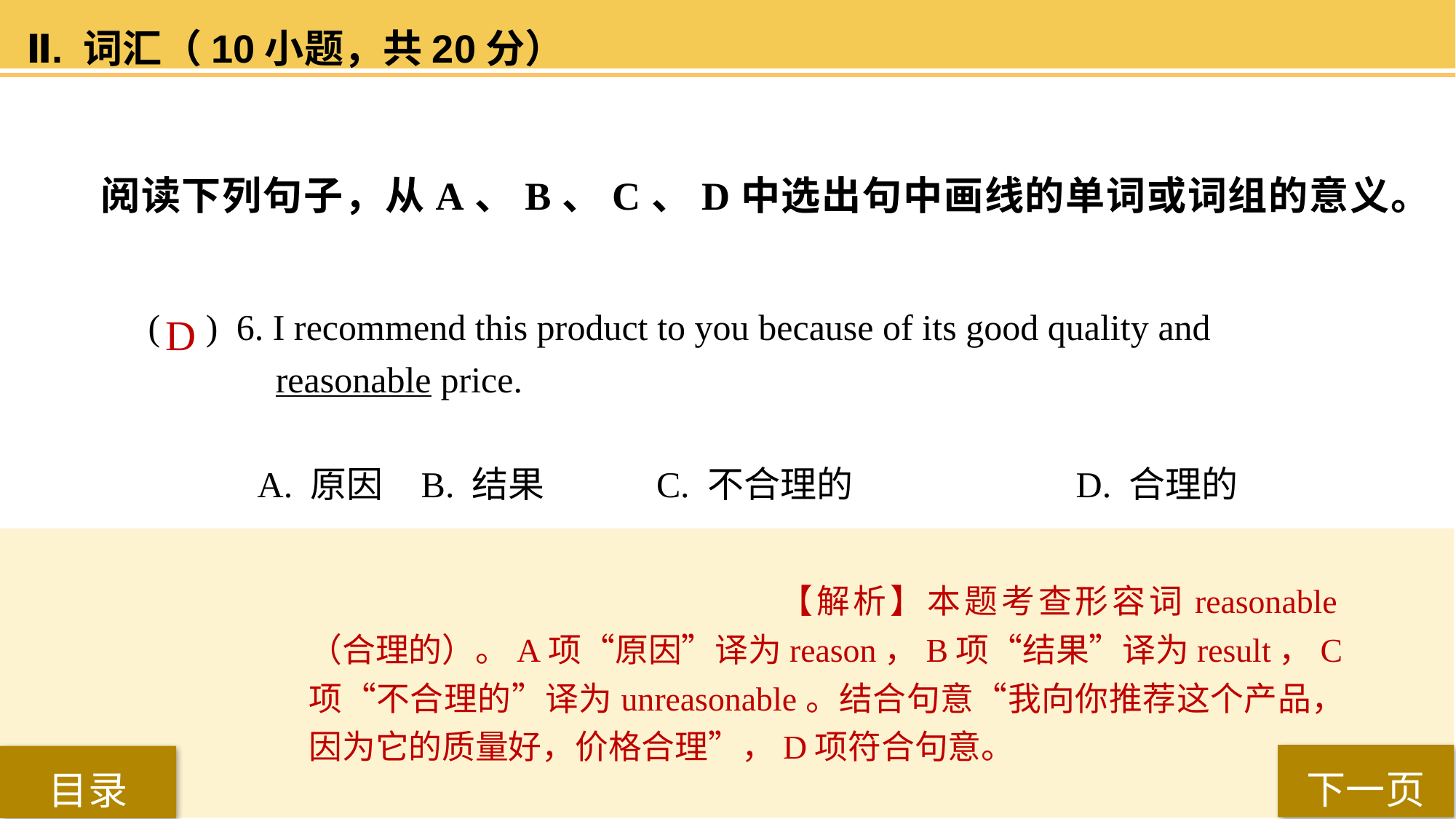

Ⅱ. 词汇（10小题，共20分）
阅读下列句子，从A、B、C、D中选出句中画线的单词或词组的意义。
(     )  6. I recommend this product to you because of its good quality and
        reasonable price.

A. 原因 	B. 结果	 C. 不合理的 		D. 合理的
D
【解析】本题考查形容词reasonable（合理的）。A项“原因”译为reason，B项“结果”译为result，C项“不合理的”译为unreasonable。结合句意“我向你推荐这个产品，因为它的质量好，价格合理”，D项符合句意。